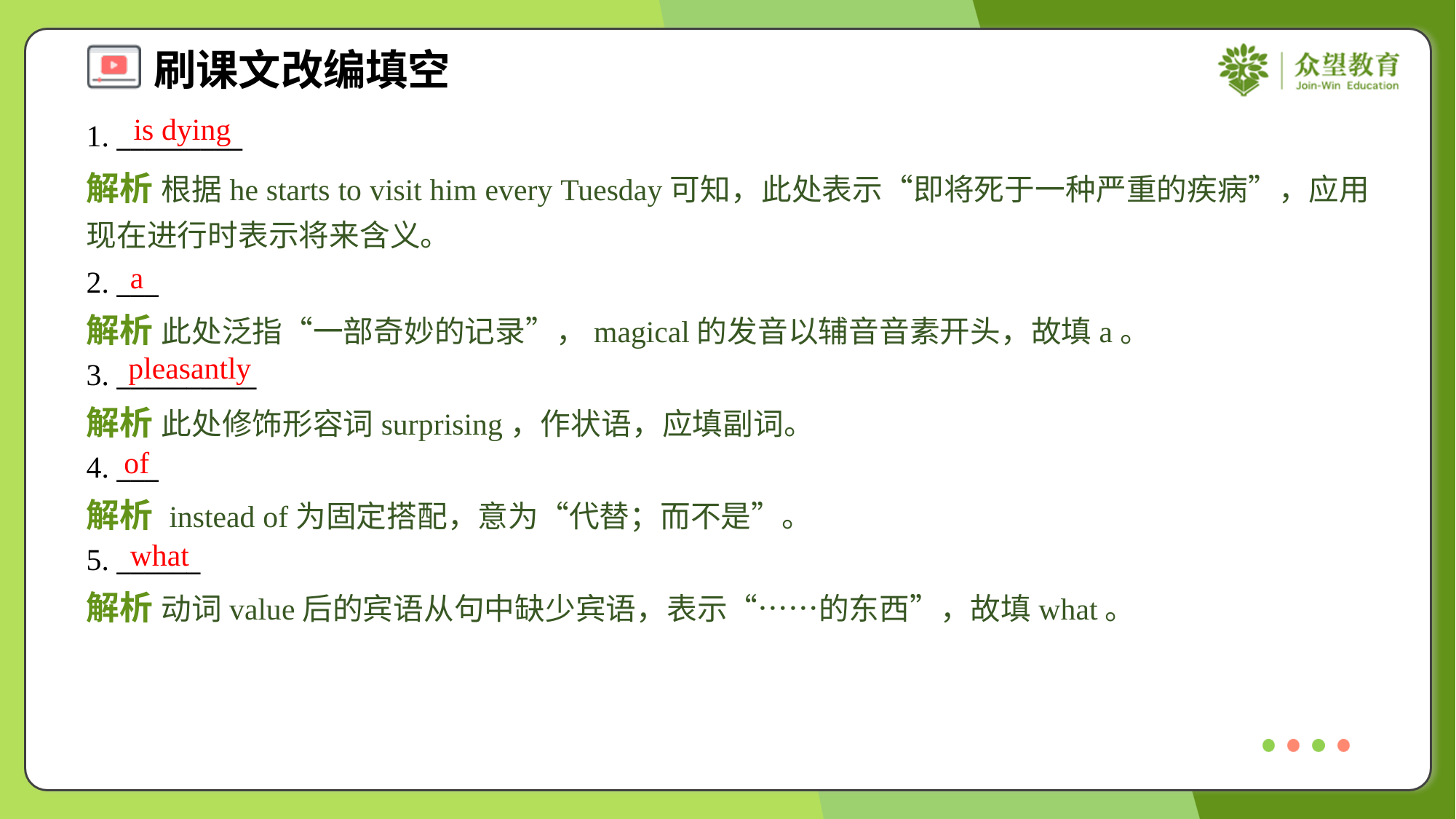

is dying
1. _________
解析 根据he starts to visit him every Tuesday可知，此处表示“即将死于一种严重的疾病”，应用现在进行时表示将来含义。
a
2. ___
解析 此处泛指“一部奇妙的记录”，magical的发音以辅音音素开头，故填a。
pleasantly
3. __________
解析 此处修饰形容词surprising，作状语，应填副词。
of
4. ___
解析 instead of为固定搭配，意为“代替；而不是”。
what
5. ______
解析 动词value后的宾语从句中缺少宾语，表示“……的东西”，故填what。